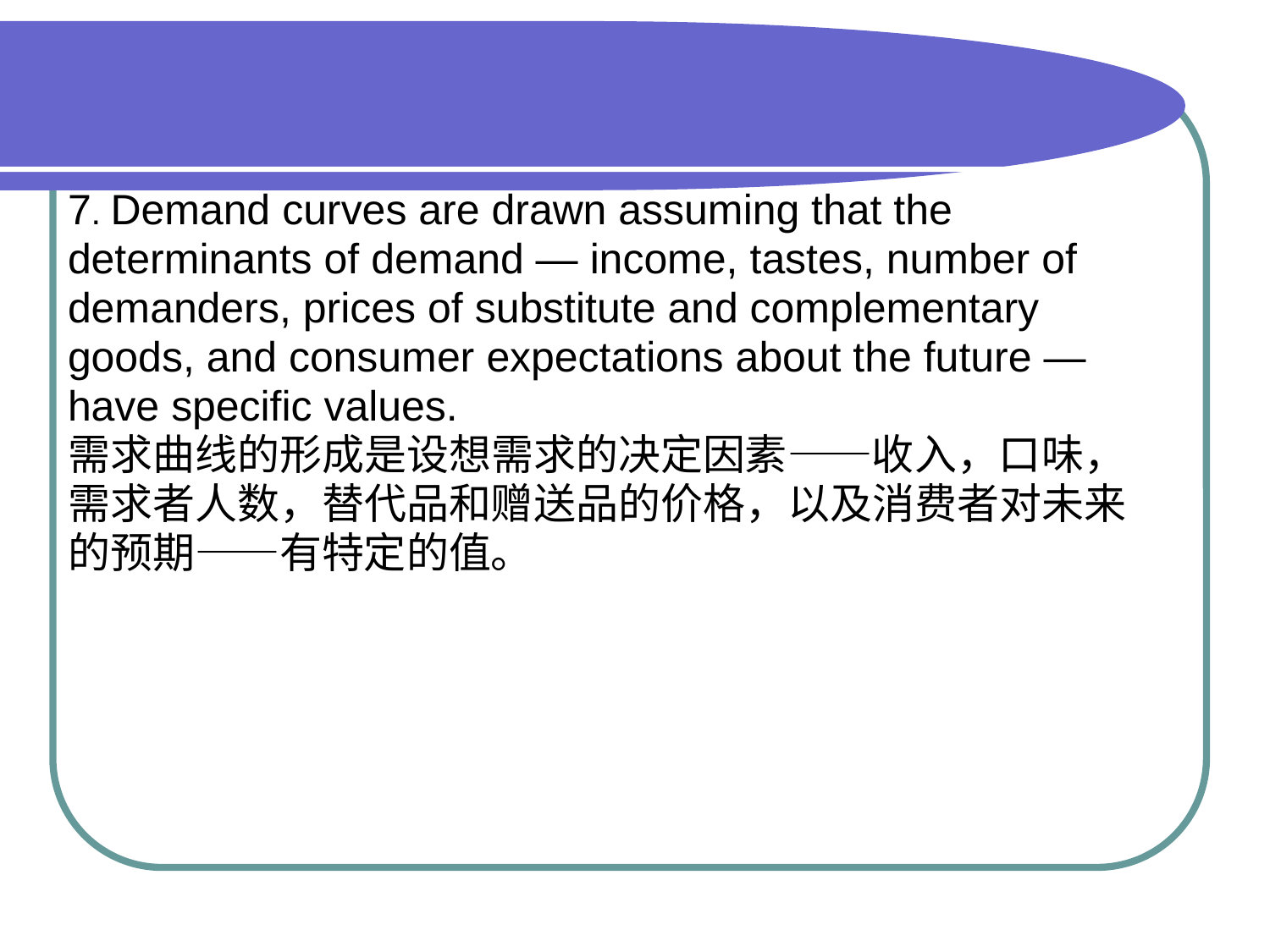

#
7. Demand curves are drawn assuming that the
determinants of demand — income, tastes, number of
demanders, prices of substitute and complementary
goods, and consumer expectations about the future —
have specific values.
需求曲线的形成是设想需求的决定因素——收入，口味，
需求者人数，替代品和赠送品的价格，以及消费者对未来
的预期——有特定的值。